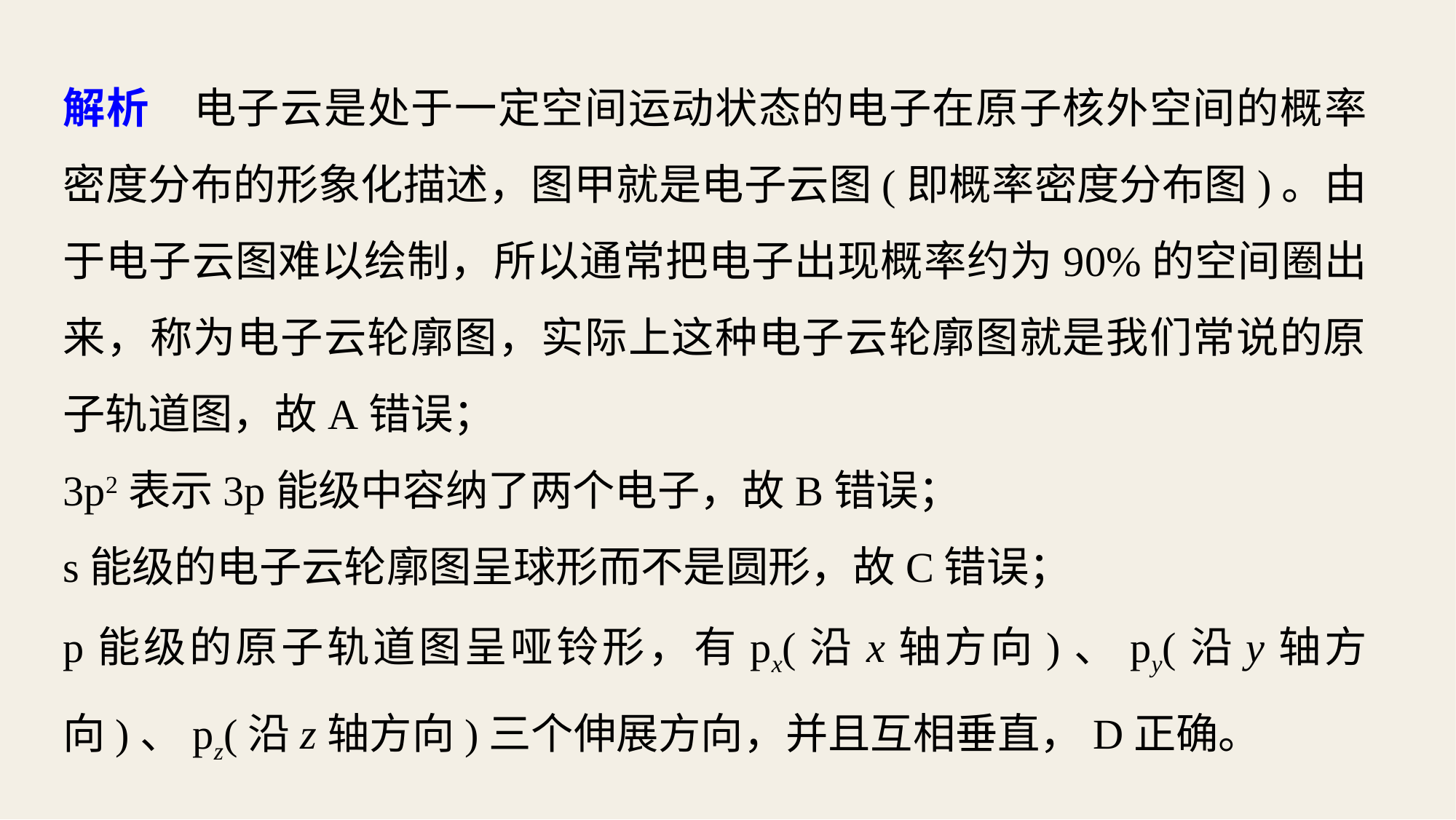

解析　电子云是处于一定空间运动状态的电子在原子核外空间的概率密度分布的形象化描述，图甲就是电子云图(即概率密度分布图)。由于电子云图难以绘制，所以通常把电子出现概率约为90%的空间圈出来，称为电子云轮廓图，实际上这种电子云轮廓图就是我们常说的原子轨道图，故A错误；
3p2表示3p能级中容纳了两个电子，故B错误；
s能级的电子云轮廓图呈球形而不是圆形，故C错误；
p能级的原子轨道图呈哑铃形，有px(沿x轴方向)、py(沿y轴方向)、pz(沿z轴方向)三个伸展方向，并且互相垂直，D正确。